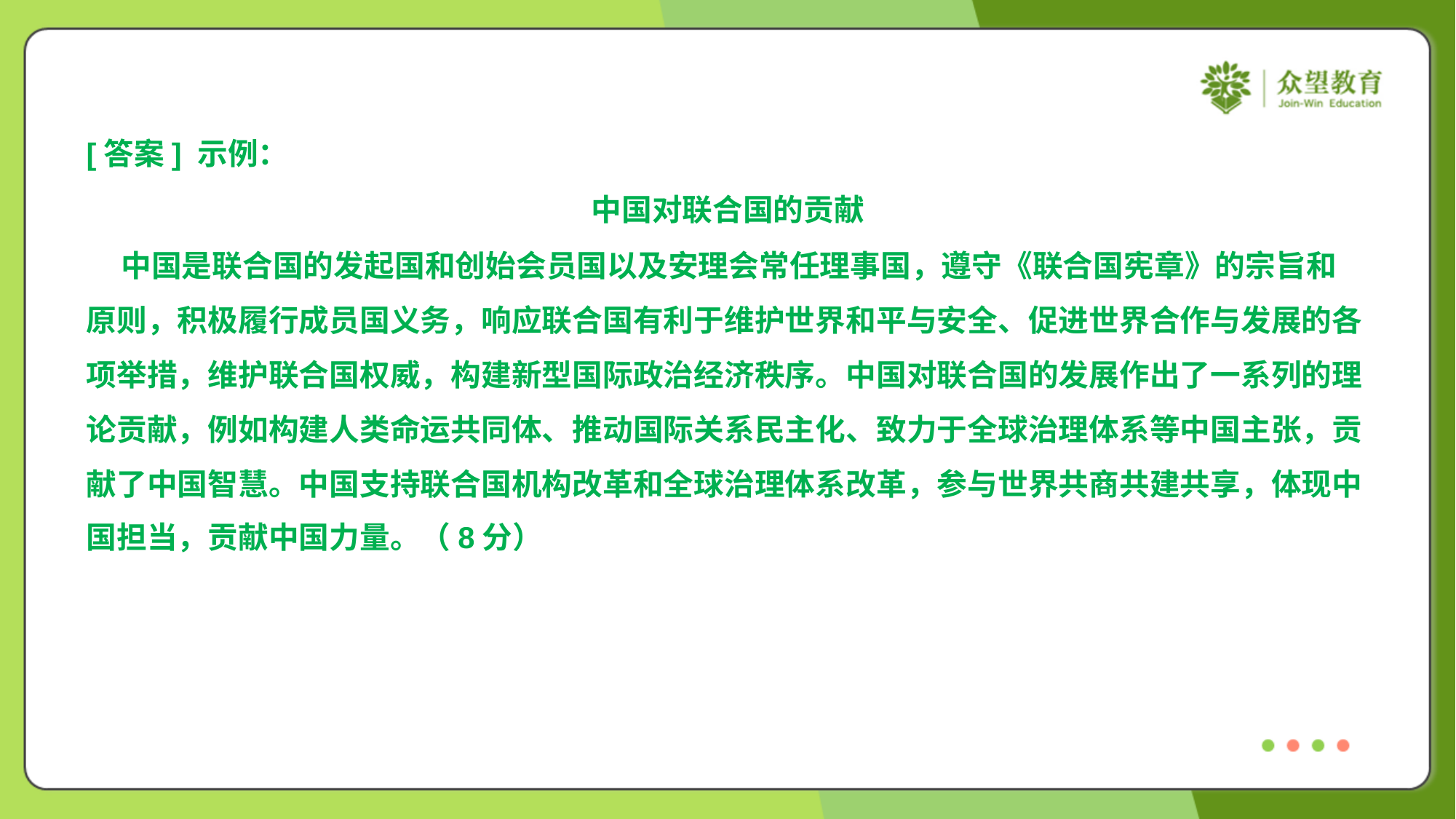

[答案] 示例：
中国对联合国的贡献
    中国是联合国的发起国和创始会员国以及安理会常任理事国，遵守《联合国宪章》的宗旨和
原则，积极履行成员国义务，响应联合国有利于维护世界和平与安全、促进世界合作与发展的各
项举措，维护联合国权威，构建新型国际政治经济秩序。中国对联合国的发展作出了一系列的理
论贡献，例如构建人类命运共同体、推动国际关系民主化、致力于全球治理体系等中国主张，贡
献了中国智慧。中国支持联合国机构改革和全球治理体系改革，参与世界共商共建共享，体现中
国担当，贡献中国力量。（8分）